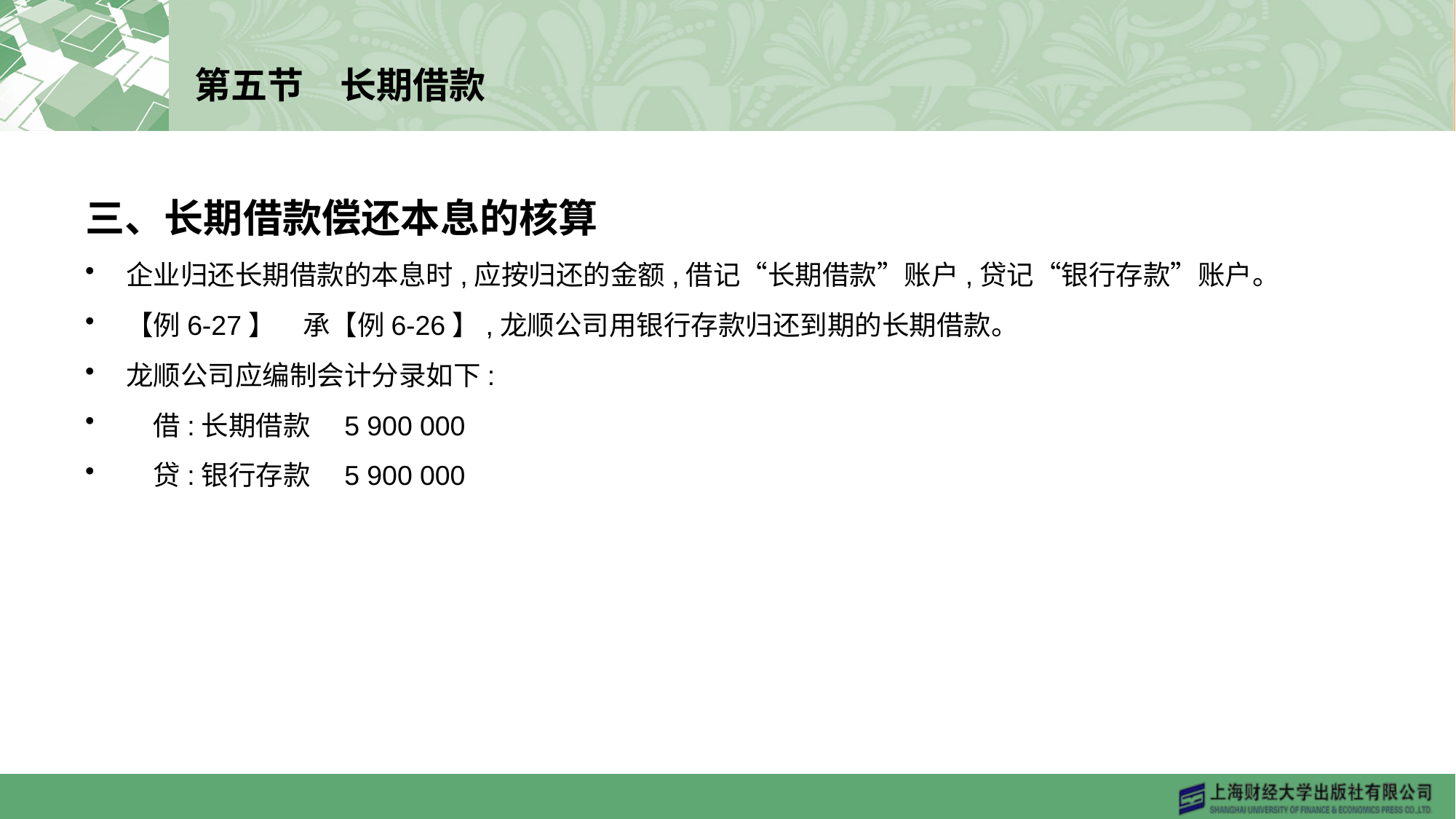

# 第五节　长期借款
三、长期借款偿还本息的核算
企业归还长期借款的本息时,应按归还的金额,借记“长期借款”账户,贷记“银行存款”账户。
【例6-27】　承【例6-26】,龙顺公司用银行存款归还到期的长期借款。
龙顺公司应编制会计分录如下:
　借:长期借款	5 900 000
　贷:银行存款	5 900 000